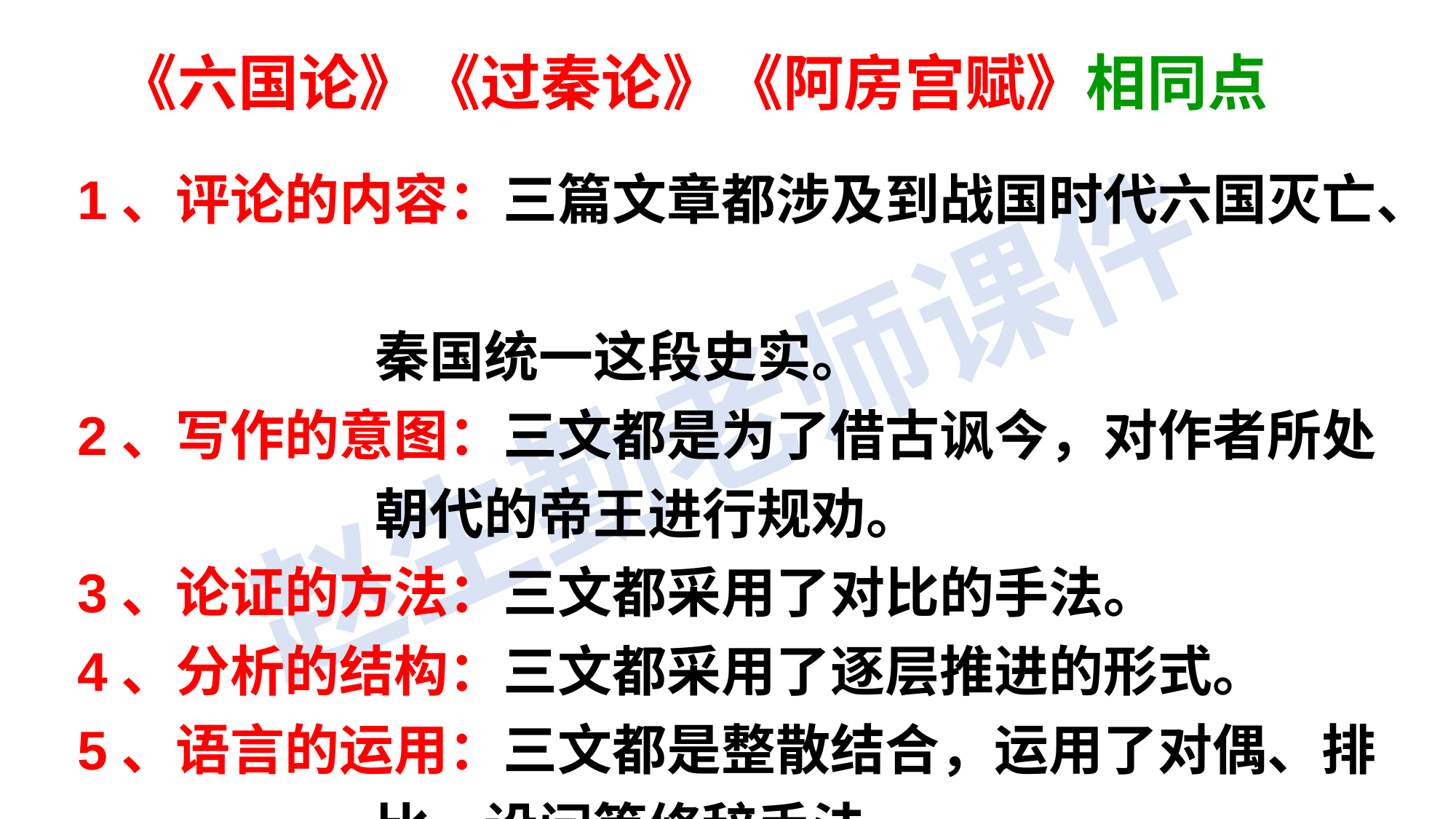

《六国论》《过秦论》《阿房宫赋》相同点
1、评论的内容：三篇文章都涉及到战国时代六国灭亡、
                       秦国统一这段史实。
2、写作的意图：三文都是为了借古讽今，对作者所处
                       朝代的帝王进行规劝。
3、论证的方法：三文都采用了对比的手法。
4、分析的结构：三文都采用了逐层推进的形式。
5、语言的运用：三文都是整散结合，运用了对偶、排
                       比、设问等修辞手法。